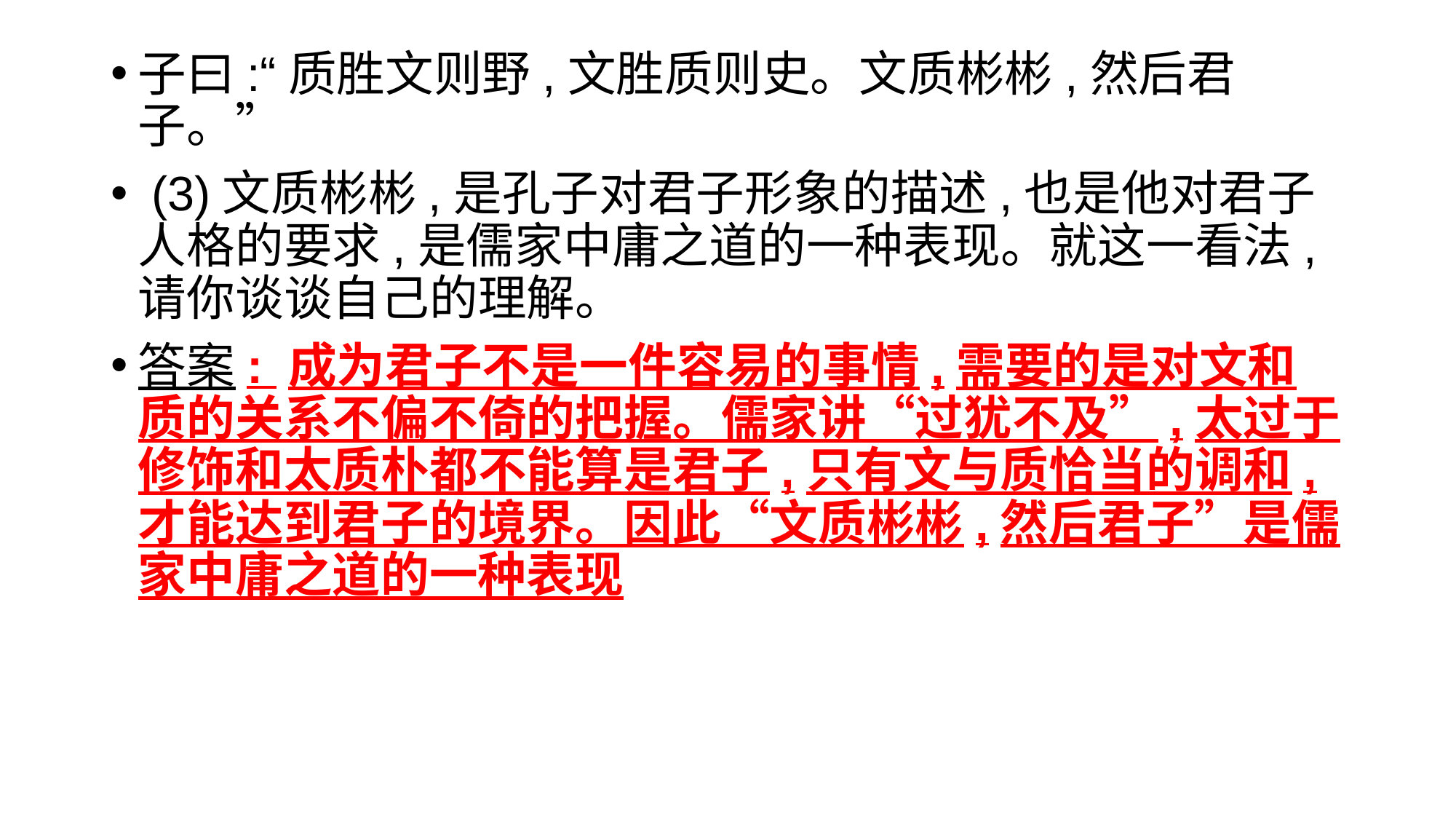

#
子曰:“质胜文则野,文胜质则史。文质彬彬,然后君子。”
 (3)文质彬彬,是孔子对君子形象的描述,也是他对君子人格的要求,是儒家中庸之道的一种表现。就这一看法,请你谈谈自己的理解。
答案: 成为君子不是一件容易的事情,需要的是对文和质的关系不偏不倚的把握。儒家讲“过犹不及”,太过于修饰和太质朴都不能算是君子,只有文与质恰当的调和,才能达到君子的境界。因此“文质彬彬,然后君子”是儒家中庸之道的一种表现